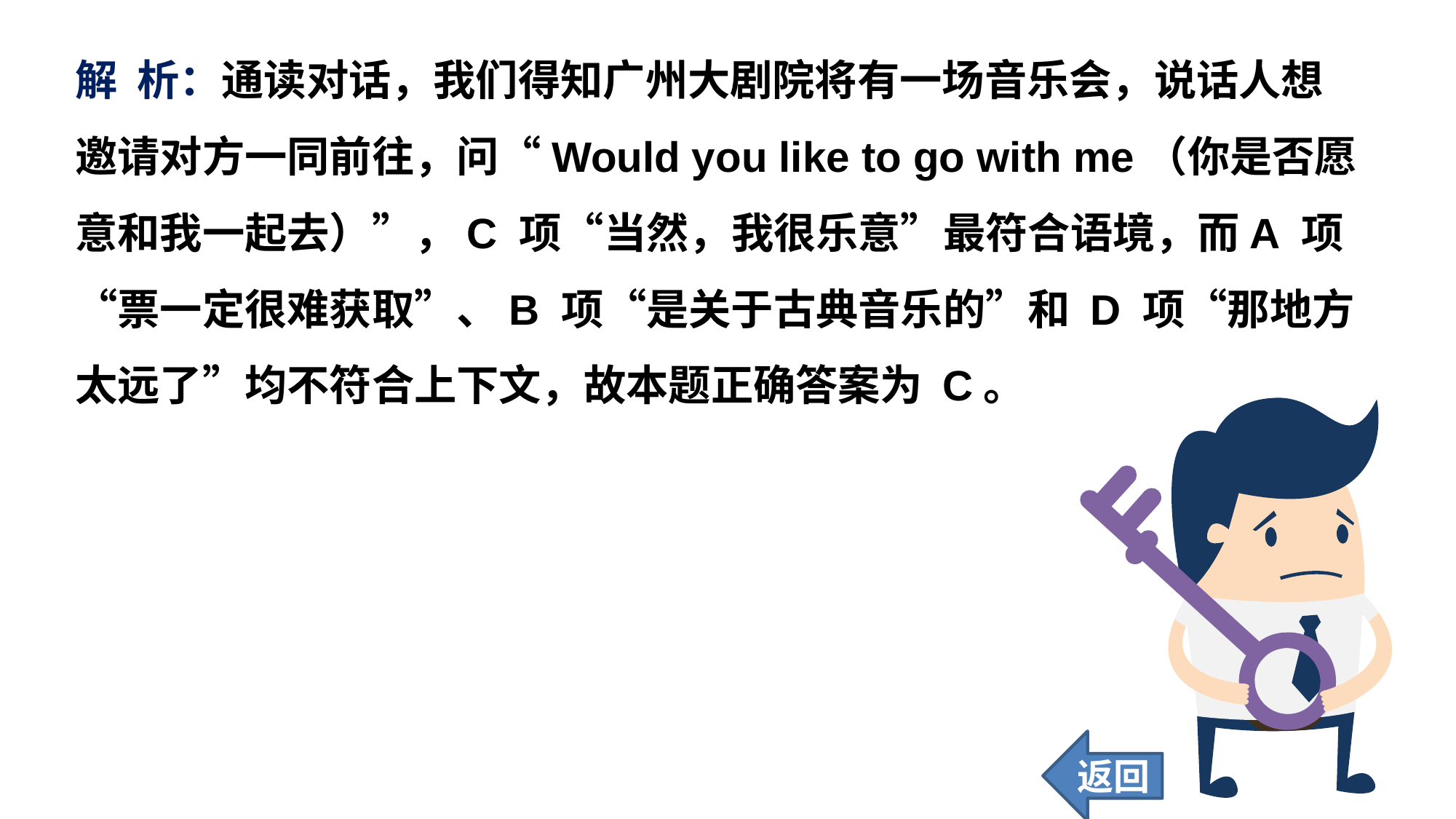

解  析：通读对话，我们得知广州大剧院将有一场音乐会，说话人想邀请对方一同前往，问“Would you like to go with me（你是否愿意和我一起去）”，C 项“当然，我很乐意”最符合语境，而A 项“票一定很难获取”、B 项“是关于古典音乐的”和 D 项“那地方太远了”均不符合上下文，故本题正确答案为 C。

返回
59